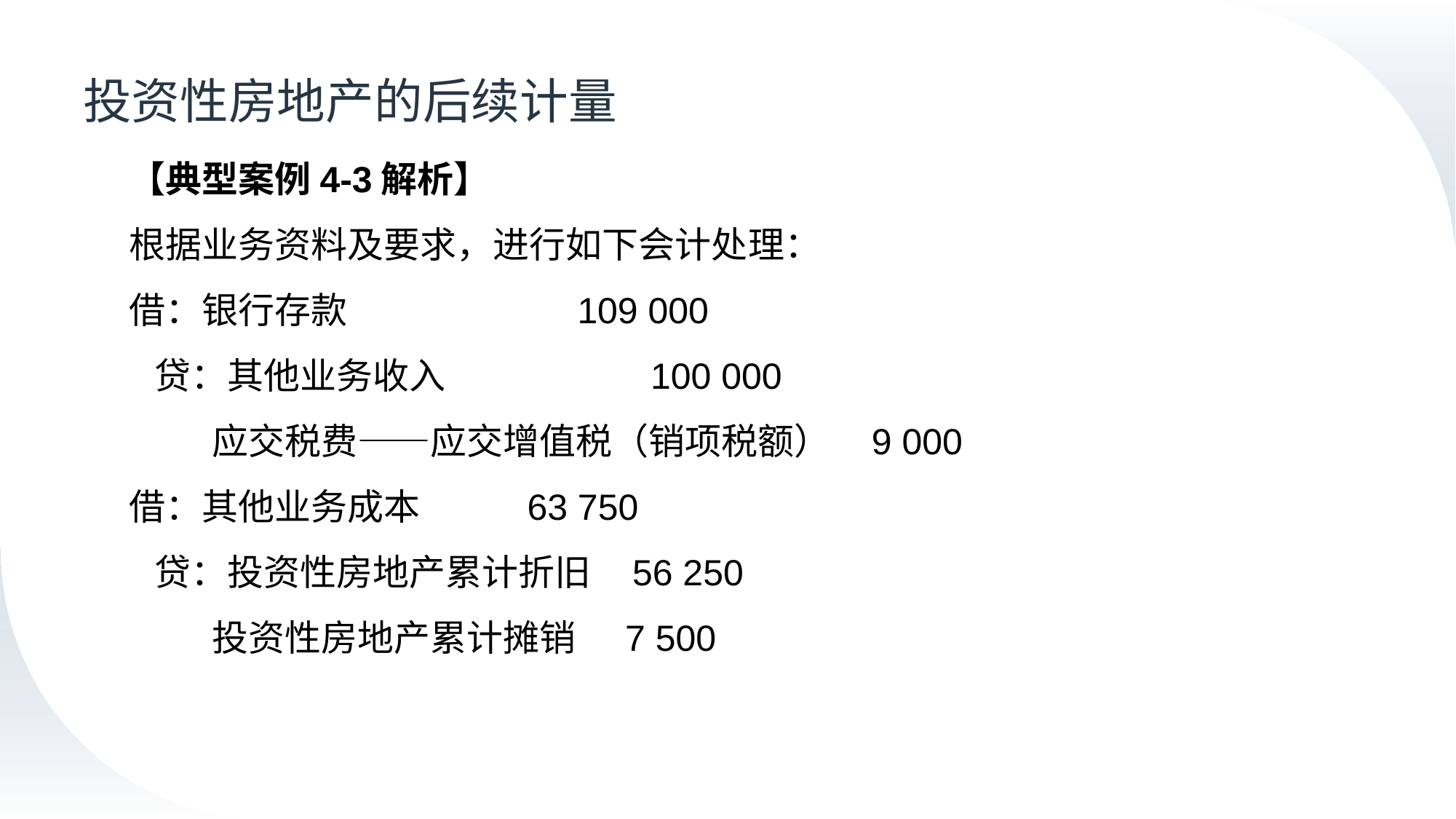

# 投资性房地产的后续计量
【典型案例4-3解析】
根据业务资料及要求，进行如下会计处理：
借：银行存款                           109 000
  贷：其他业务收入                        100 000
         应交税费——应交增值税（销项税额）    9 000
借：其他业务成本            63 750
  贷：投资性房地产累计折旧    56 250
         投资性房地产累计摊销     7 500